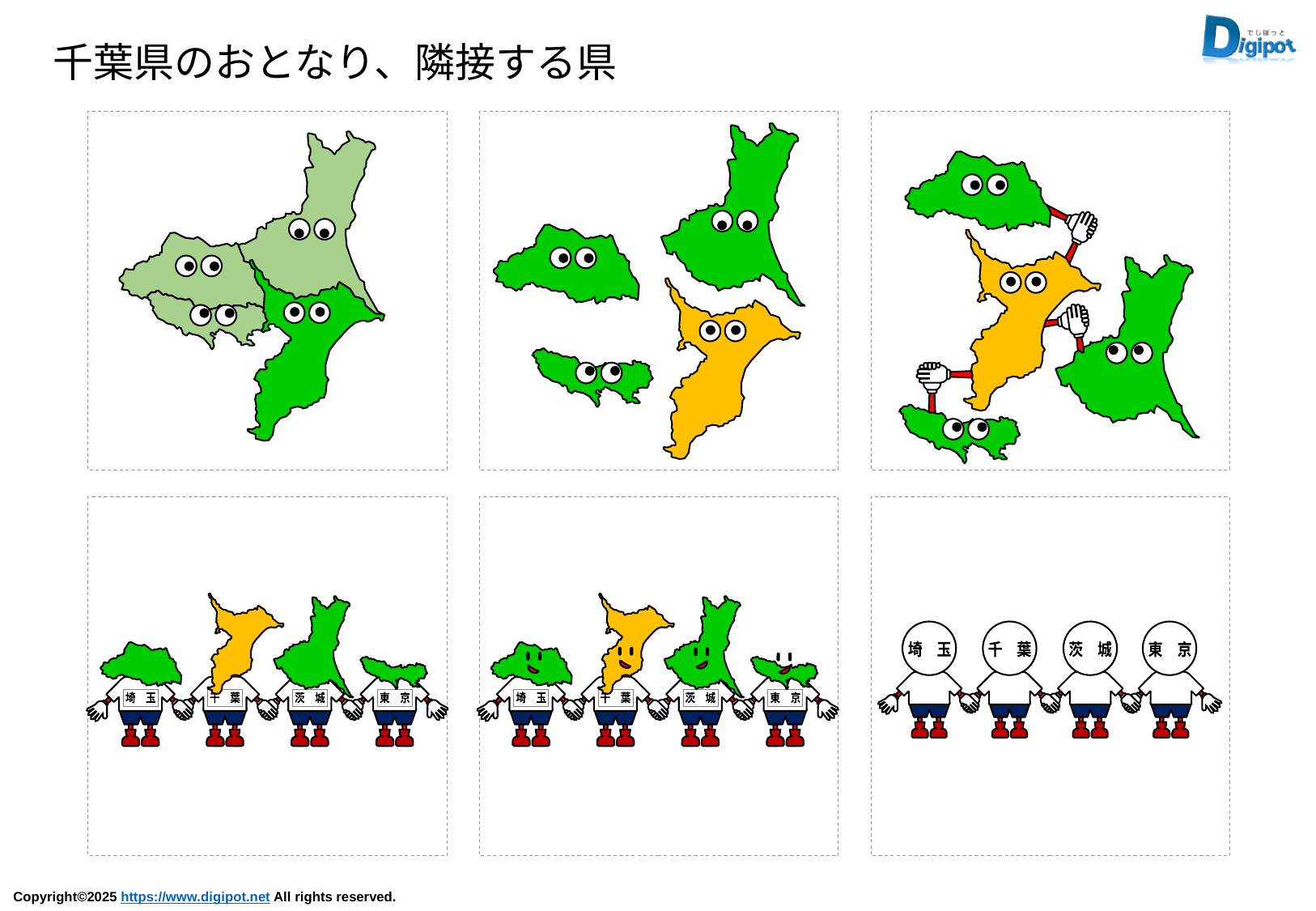

千葉県のおとなり、隣接する県

埼　玉

千　葉

東　京

茨　城

埼　玉

千　葉

東　京

茨　城

埼　玉

千　葉

茨　城

東　京